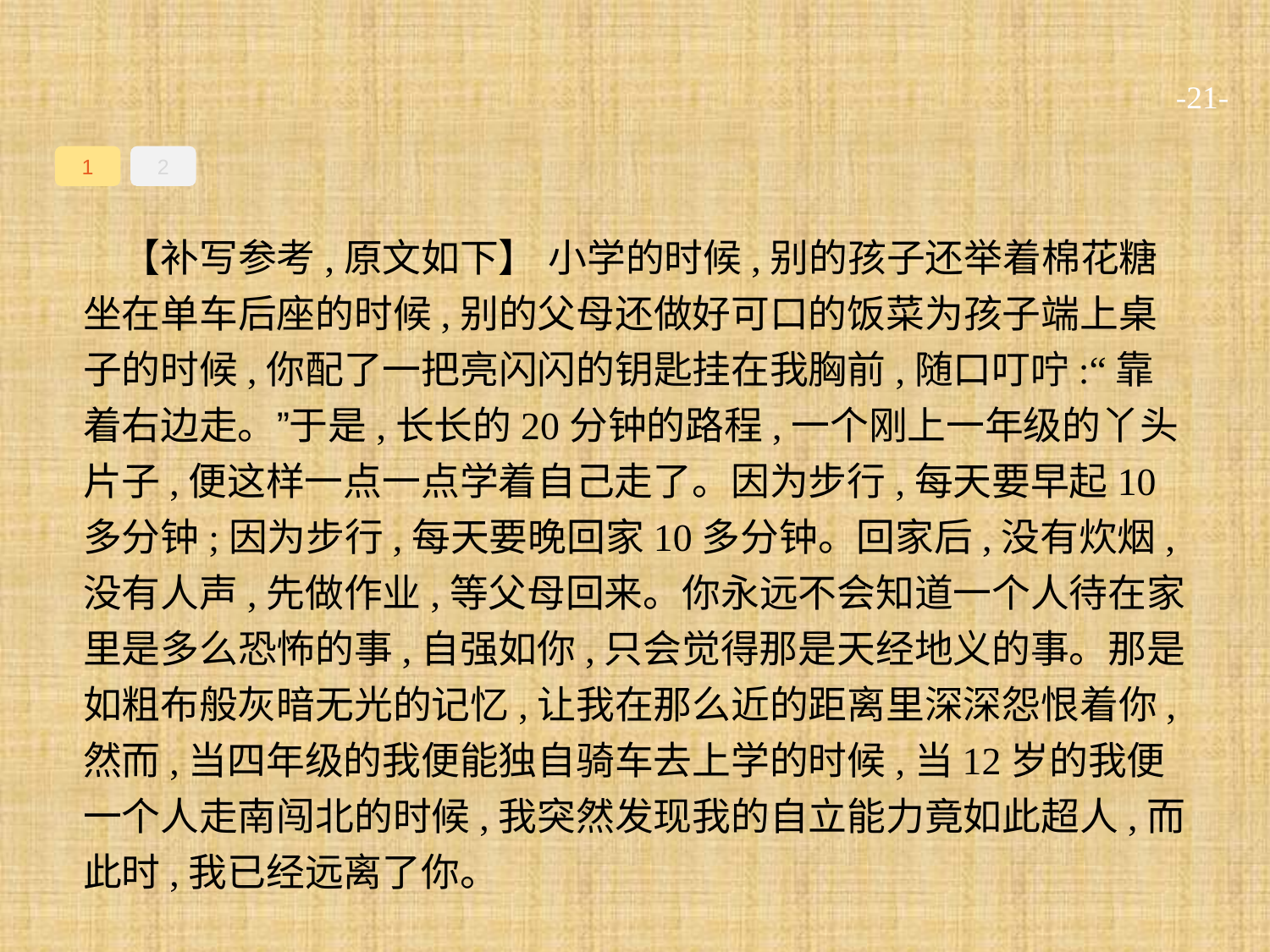

-21-
1
2
【补写参考,原文如下】 小学的时候,别的孩子还举着棉花糖坐在单车后座的时候,别的父母还做好可口的饭菜为孩子端上桌子的时候,你配了一把亮闪闪的钥匙挂在我胸前,随口叮咛:“靠着右边走。”于是,长长的20分钟的路程,一个刚上一年级的丫头片子,便这样一点一点学着自己走了。因为步行,每天要早起10多分钟;因为步行,每天要晚回家10多分钟。回家后,没有炊烟,没有人声,先做作业,等父母回来。你永远不会知道一个人待在家里是多么恐怖的事,自强如你,只会觉得那是天经地义的事。那是如粗布般灰暗无光的记忆,让我在那么近的距离里深深怨恨着你,然而,当四年级的我便能独自骑车去上学的时候,当12岁的我便一个人走南闯北的时候,我突然发现我的自立能力竟如此超人,而此时,我已经远离了你。